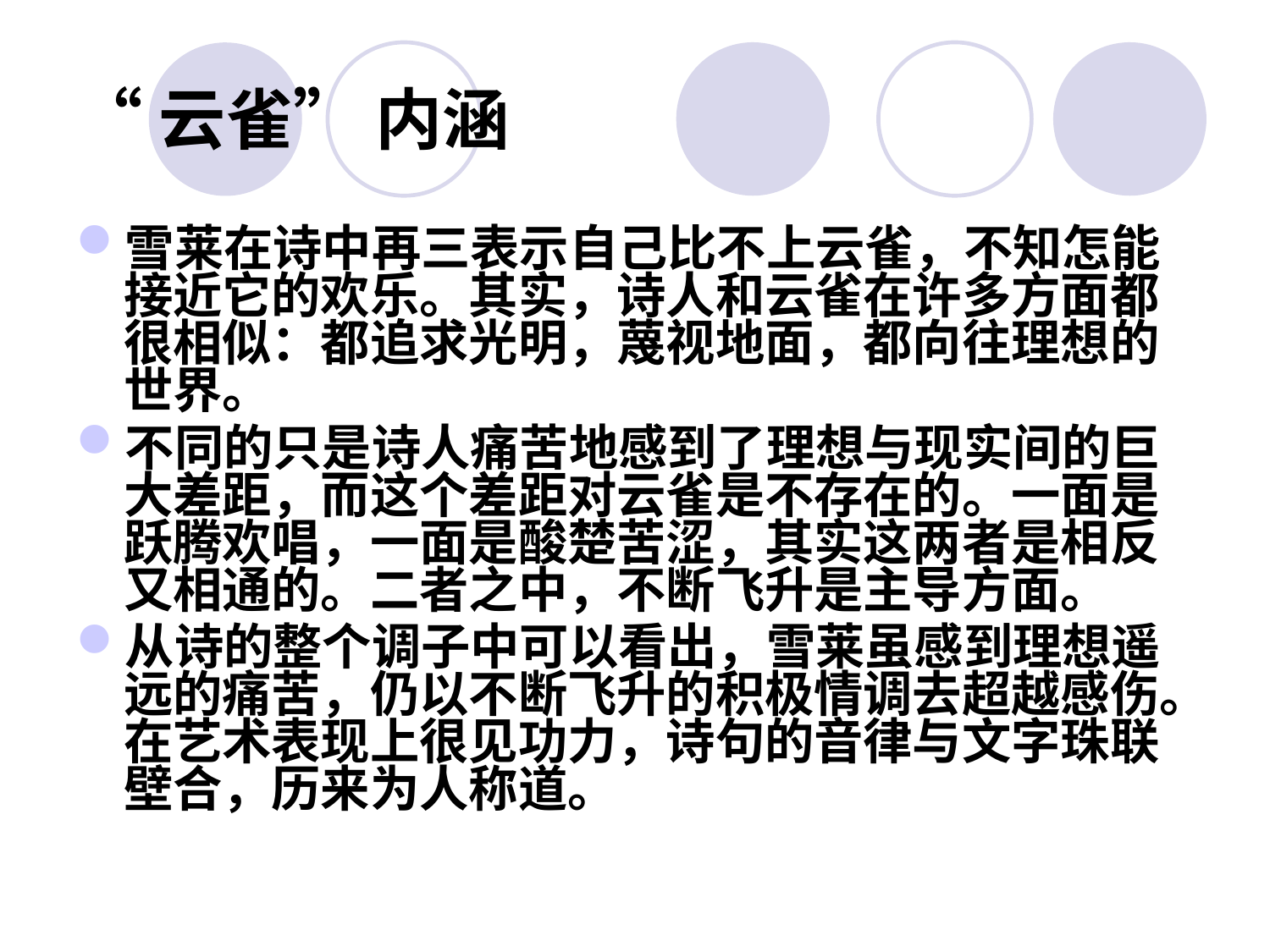

# “云雀” 内涵
雪莱在诗中再三表示自己比不上云雀，不知怎能接近它的欢乐。其实，诗人和云雀在许多方面都很相似：都追求光明，蔑视地面，都向往理想的世界。
不同的只是诗人痛苦地感到了理想与现实间的巨大差距，而这个差距对云雀是不存在的。一面是跃腾欢唱，一面是酸楚苦涩，其实这两者是相反又相通的。二者之中，不断飞升是主导方面。
从诗的整个调子中可以看出，雪莱虽感到理想遥远的痛苦，仍以不断飞升的积极情调去超越感伤。在艺术表现上很见功力，诗句的音律与文字珠联壁合，历来为人称道。